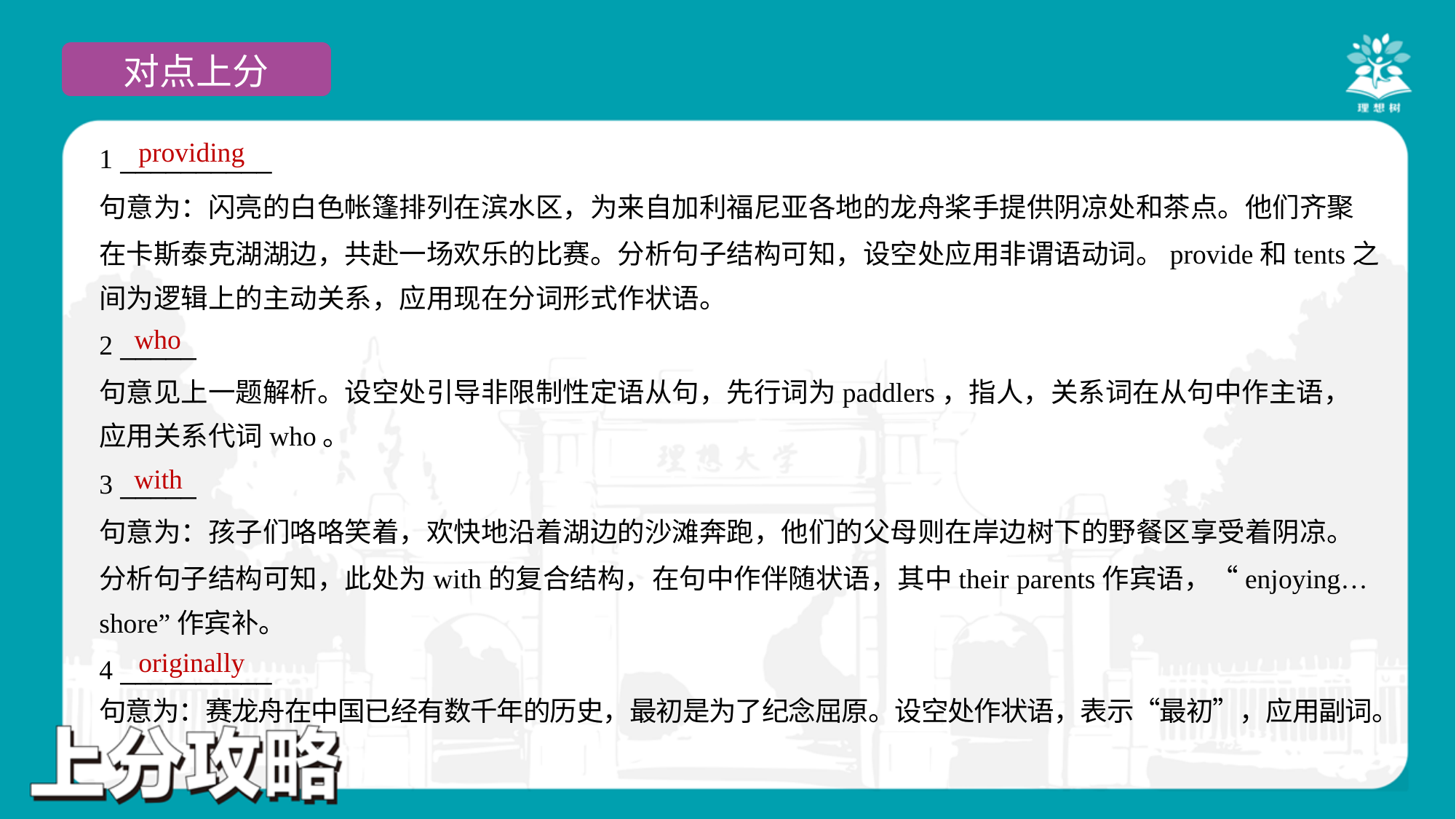

providing
1 __________
句意为：闪亮的白色帐篷排列在滨水区，为来自加利福尼亚各地的龙舟桨手提供阴凉处和茶点。他们齐聚
在卡斯泰克湖湖边，共赴一场欢乐的比赛。分析句子结构可知，设空处应用非谓语动词。provide和tents之
间为逻辑上的主动关系，应用现在分词形式作状语。
who
2 _____
句意见上一题解析。设空处引导非限制性定语从句，先行词为paddlers，指人，关系词在从句中作主语，
应用关系代词who。
with
3 _____
句意为：孩子们咯咯笑着，欢快地沿着湖边的沙滩奔跑，他们的父母则在岸边树下的野餐区享受着阴凉。
分析句子结构可知，此处为with的复合结构，在句中作伴随状语，其中their parents作宾语，“enjoying…
shore”作宾补。
originally
4 __________
句意为：赛龙舟在中国已经有数千年的历史，最初是为了纪念屈原。设空处作状语，表示“最初”，应用副词。